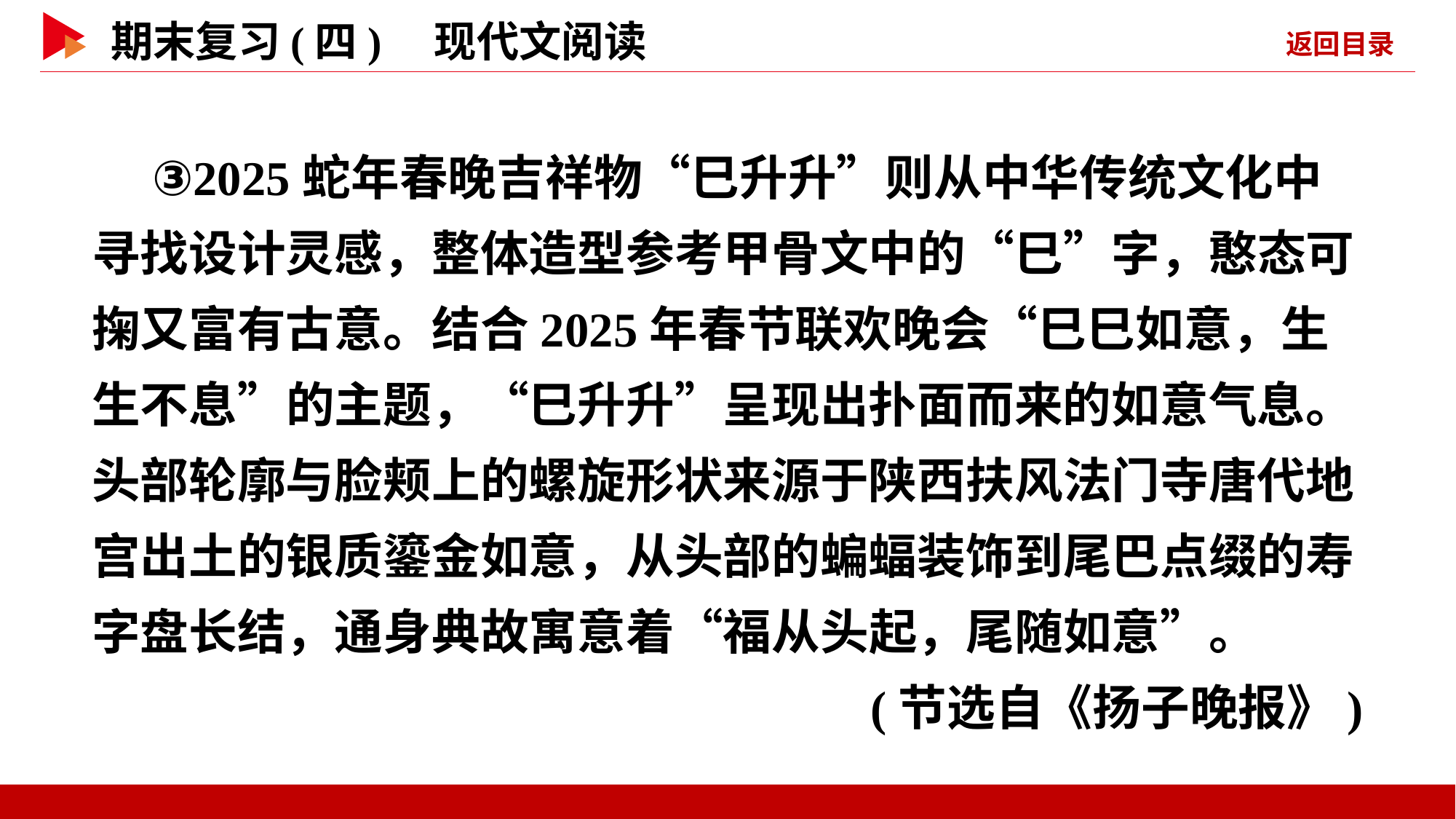

③2025蛇年春晚吉祥物“巳升升”则从中华传统文化中寻找设计灵感，整体造型参考甲骨文中的“巳”字，憨态可掬又富有古意。结合2025年春节联欢晚会“巳巳如意，生生不息”的主题，“巳升升”呈现出扑面而来的如意气息。头部轮廓与脸颊上的螺旋形状来源于陕西扶风法门寺唐代地宫出土的银质鎏金如意，从头部的蝙蝠装饰到尾巴点缀的寿字盘长结，通身典故寓意着“福从头起，尾随如意”。
(节选自《扬子晚报》)